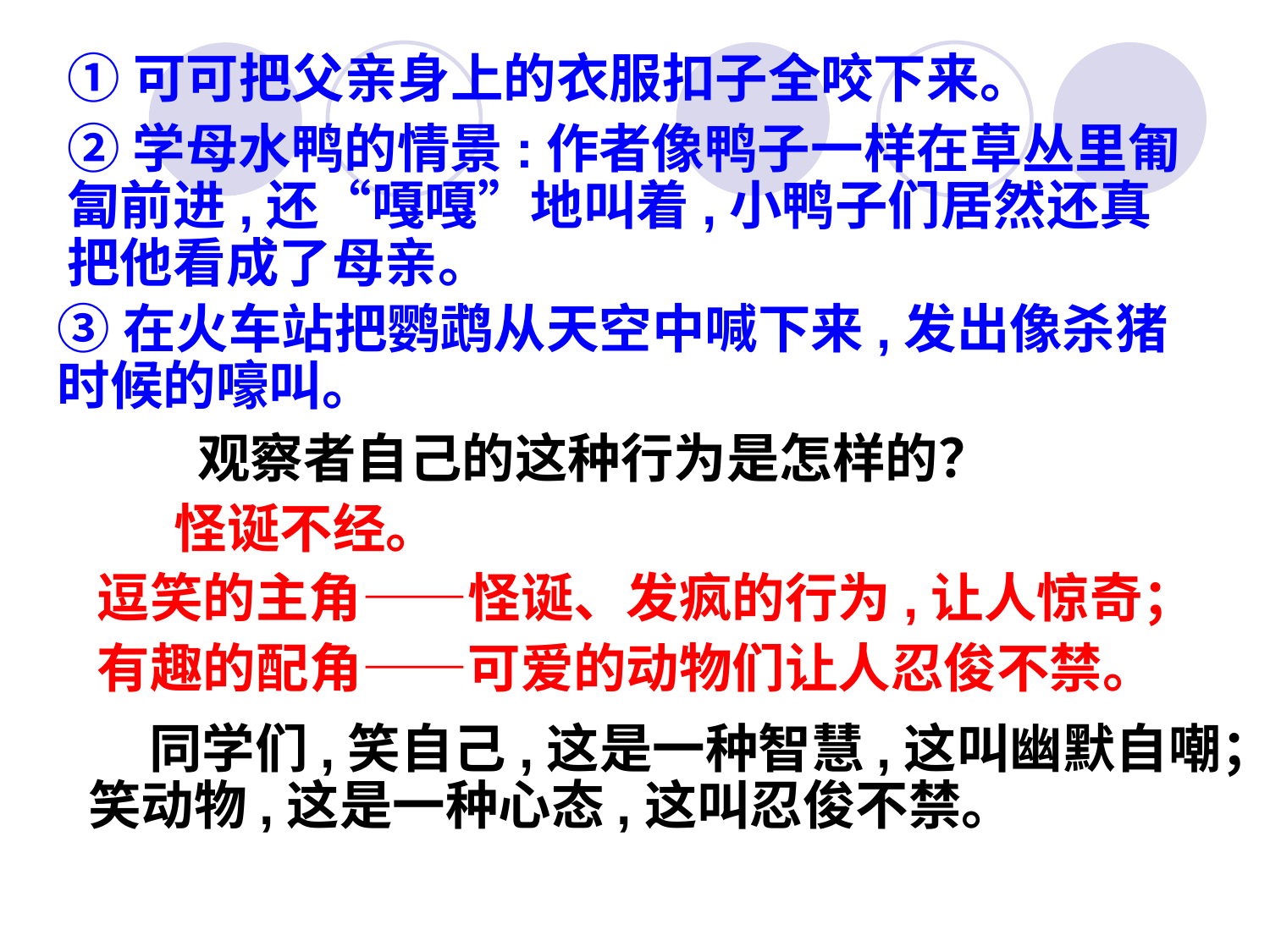

①可可把父亲身上的衣服扣子全咬下来。
②学母水鸭的情景:作者像鸭子一样在草丛里匍匐前进,还“嘎嘎”地叫着,小鸭子们居然还真把他看成了母亲。
③在火车站把鹦鹉从天空中喊下来,发出像杀猪时候的嚎叫。
观察者自己的这种行为是怎样的？
   怪诞不经。
逗笑的主角——怪诞、发疯的行为,让人惊奇；
有趣的配角——可爱的动物们让人忍俊不禁。
    同学们,笑自己,这是一种智慧,这叫幽默自嘲；笑动物,这是一种心态,这叫忍俊不禁。